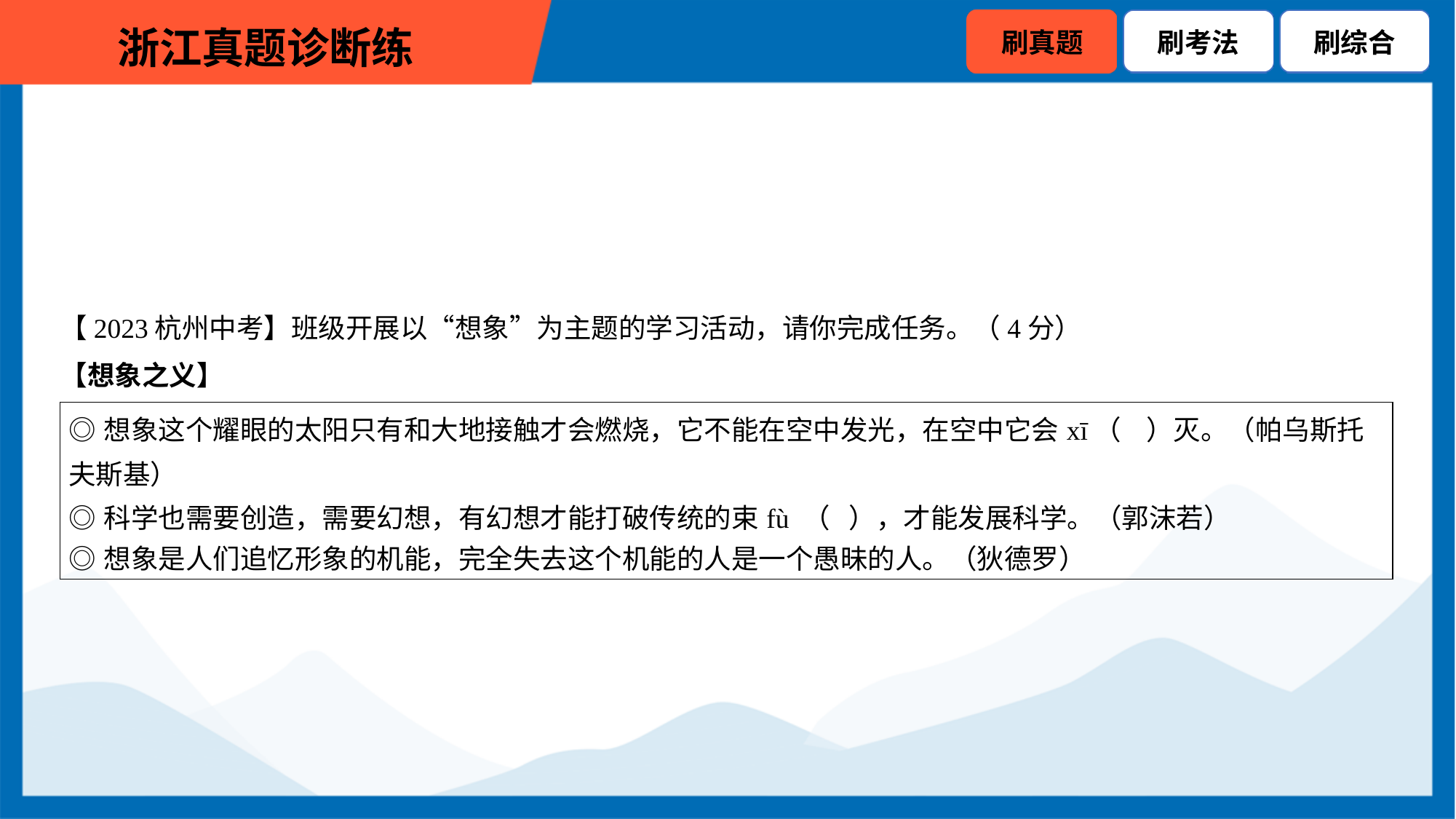

【2023杭州中考】班级开展以“想象”为主题的学习活动，请你完成任务。（4分）
【想象之义】
| ◎想象这个耀眼的太阳只有和大地接触才会燃烧，它不能在空中发光，在空中它会xī（ ）灭。（帕乌斯托 夫斯基） ◎科学也需要创造，需要幻想，有幻想才能打破传统的束fù （ ），才能发展科学。（郭沫若） ◎想象是人们追忆形象的机能，完全失去这个机能的人是一个愚昧的人。（狄德罗） |
| --- |